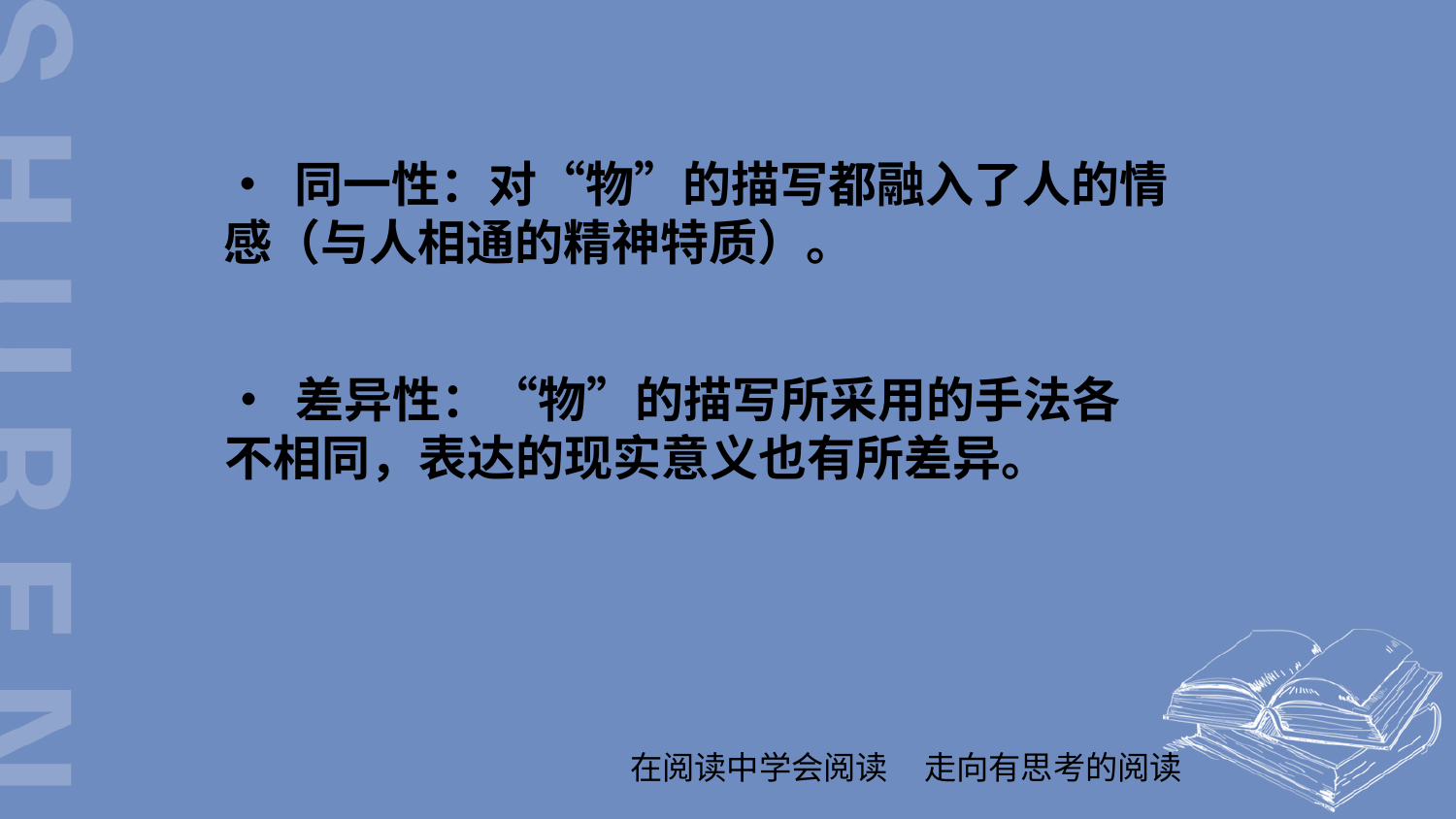

• 同一性：对“物”的描写都融入了人的情感（与人相通的精神特质）。
• 差异性：“物”的描写所采用的手法各不相同，表达的现实意义也有所差异。